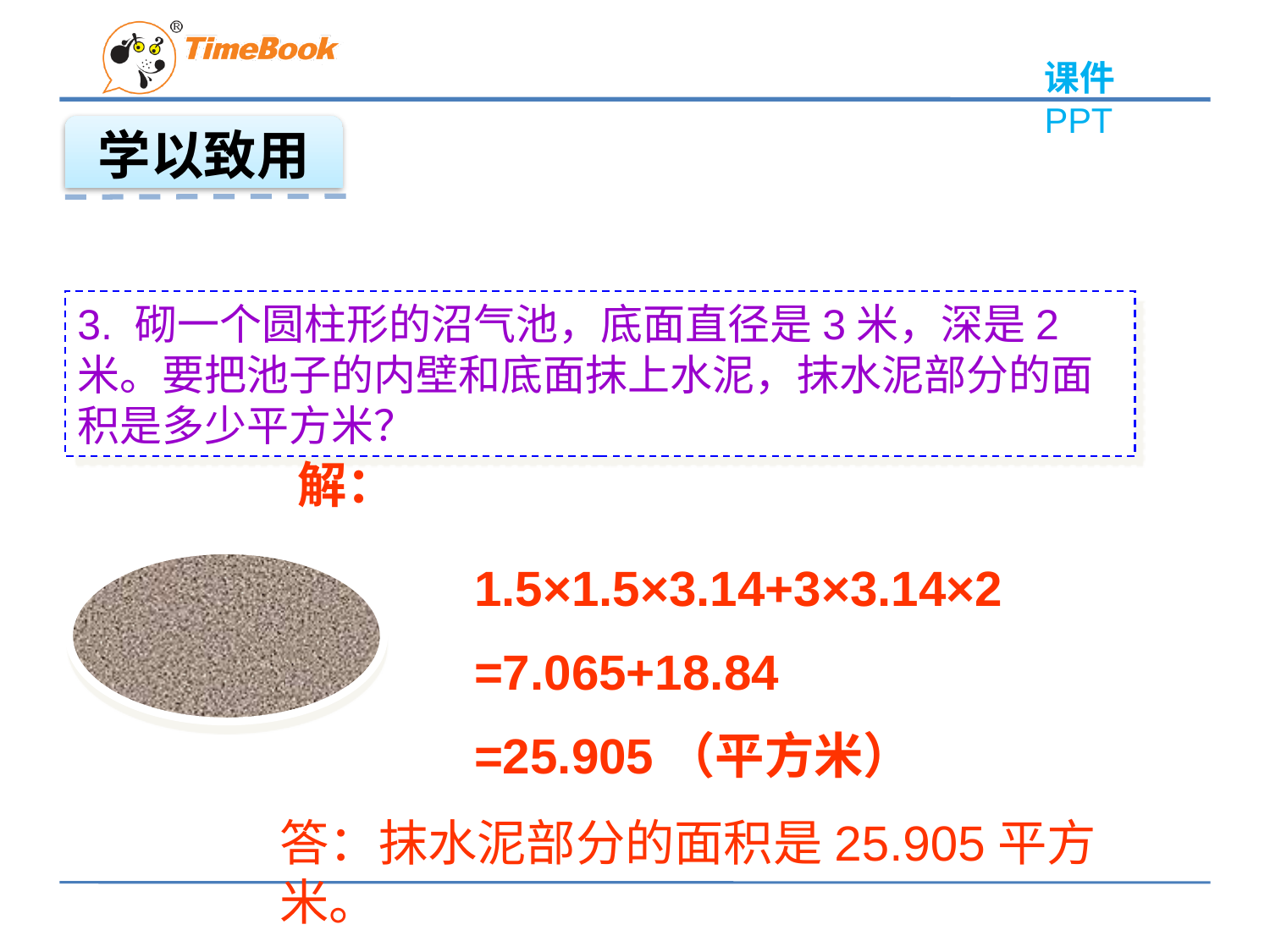

学以致用
3. 砌一个圆柱形的沼气池，底面直径是3米，深是2米。要把池子的内壁和底面抹上水泥，抹水泥部分的面积是多少平方米？
解：

1.5×1.5×3.14+3×3.14×2
=7.065+18.84
=25.905（平方米）
答：抹水泥部分的面积是25.905平方米。